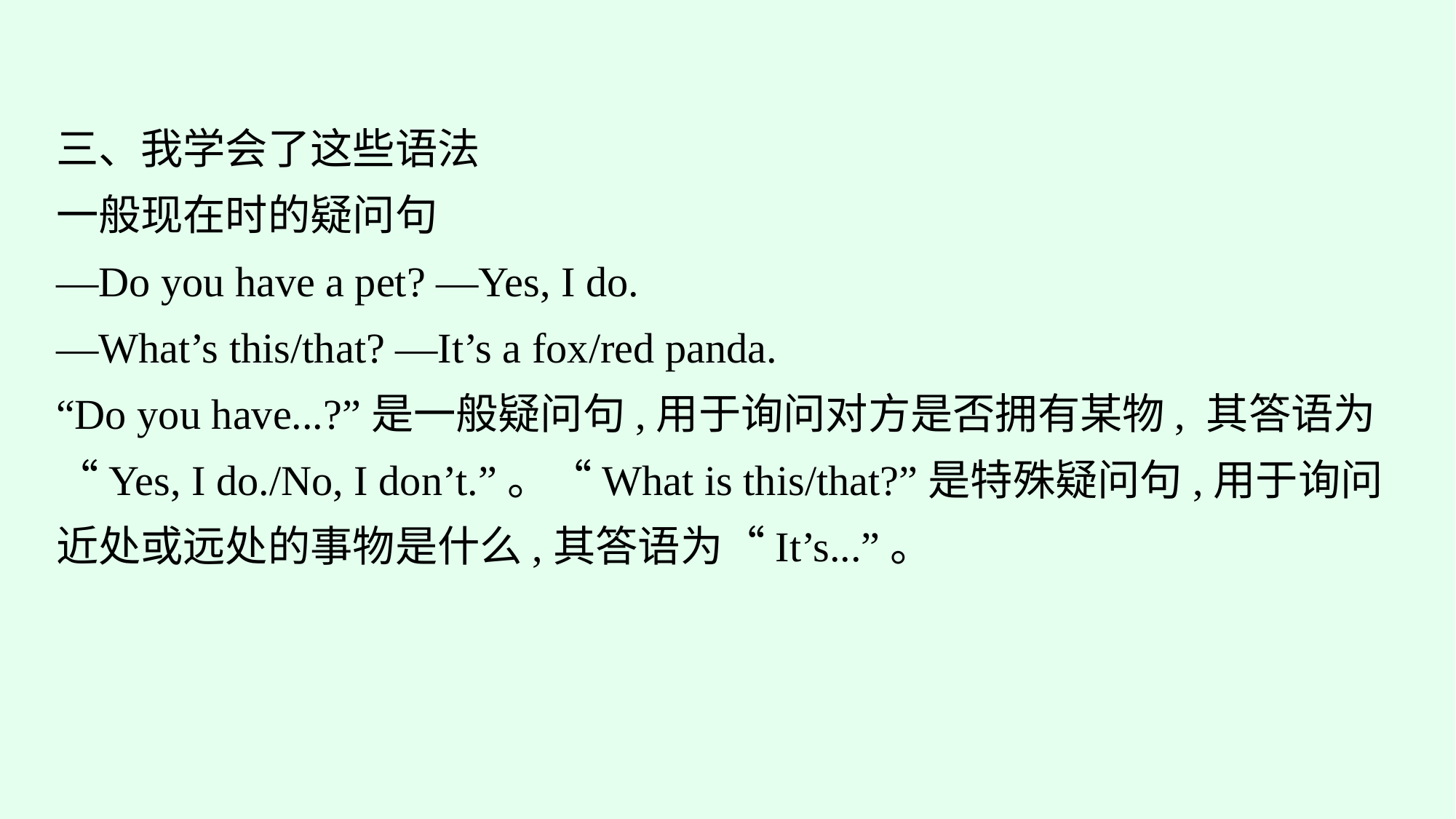

三、我学会了这些语法
一般现在时的疑问句
—Do you have a pet? —Yes, I do.
—What’s this/that? —It’s a fox/red panda.
“Do you have...?”是一般疑问句,用于询问对方是否拥有某物, 其答语为“Yes, I do./No, I don’t.”。“What is this/that?”是特殊疑问句,用于询问近处或远处的事物是什么,其答语为“It’s...”。